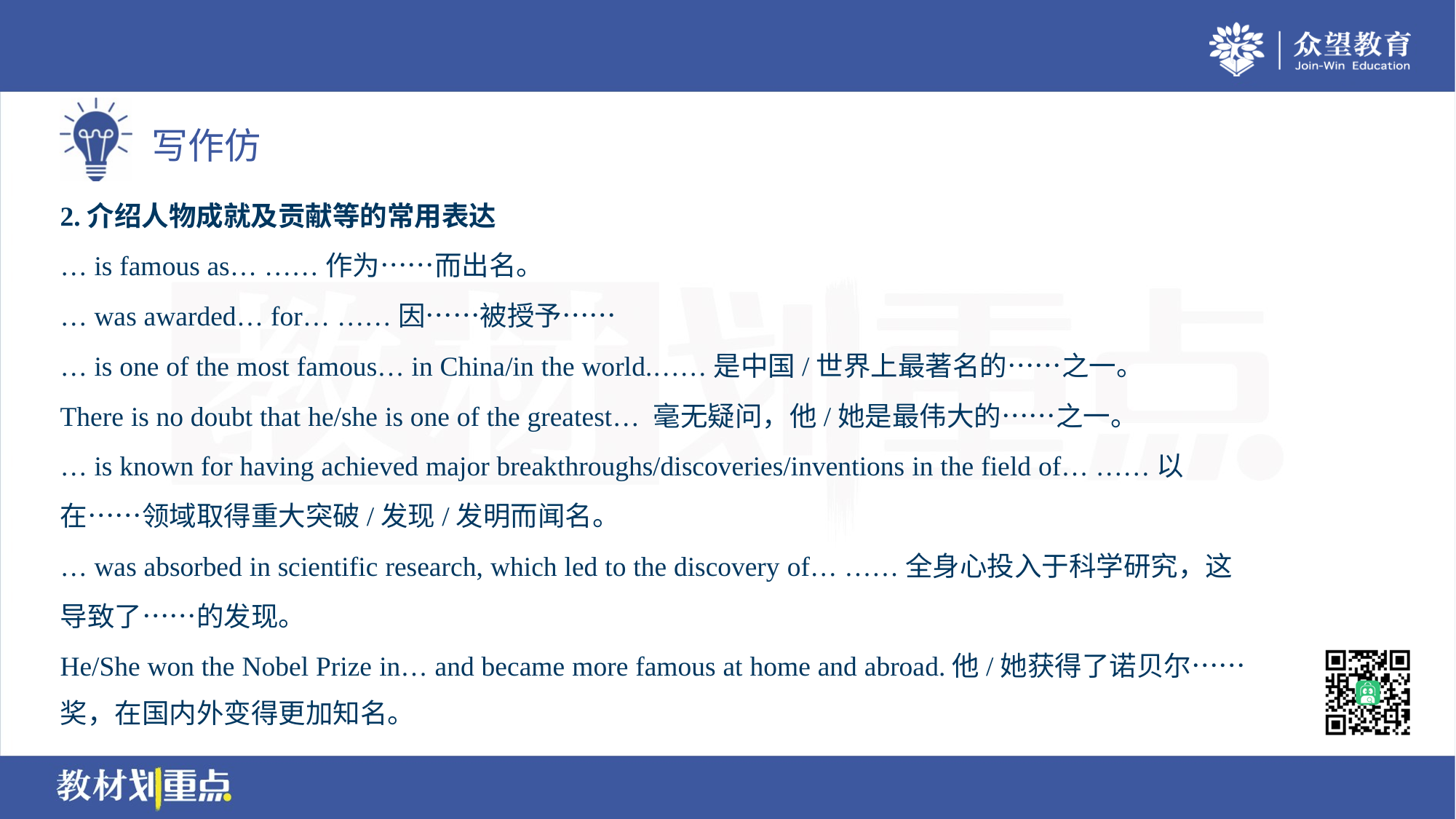

2.介绍人物成就及贡献等的常用表达
… is famous as… ……作为……而出名。
… was awarded… for… ……因……被授予……
… is one of the most famous… in China/in the world.……是中国/世界上最著名的……之一。
There is no doubt that he/she is one of the greatest… 毫无疑问，他/她是最伟大的……之一。
… is known for having achieved major breakthroughs/discoveries/inventions in the field of… ……以
在……领域取得重大突破/发现/发明而闻名。
… was absorbed in scientific research, which led to the discovery of… ……全身心投入于科学研究，这
导致了……的发现。
He/She won the Nobel Prize in… and became more famous at home and abroad.他/她获得了诺贝尔……
奖，在国内外变得更加知名。